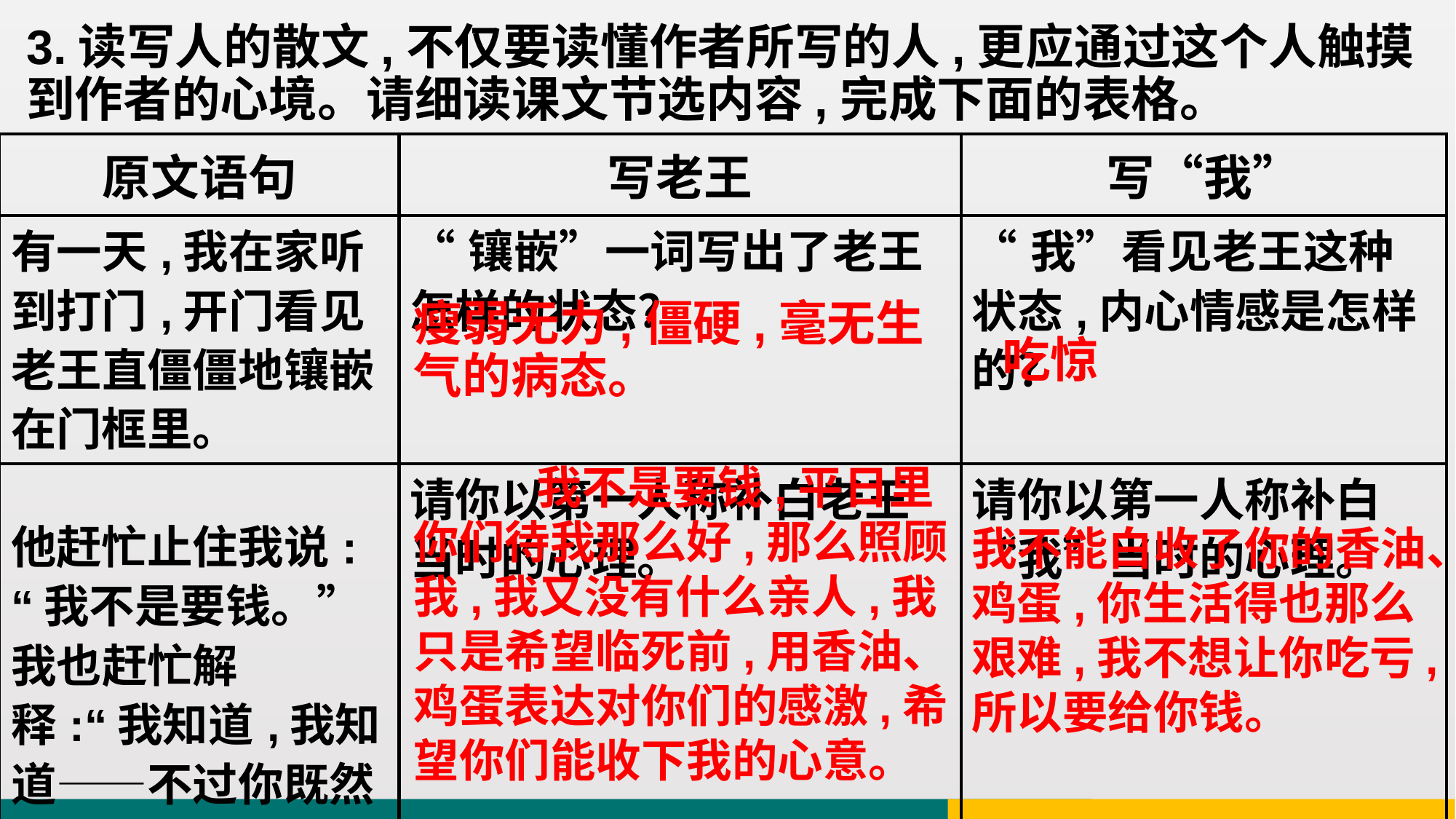

3.读写人的散文,不仅要读懂作者所写的人,更应通过这个人触摸到作者的心境。请细读课文节选内容,完成下面的表格。
| 原文语句 | 写老王 | 写“我” |
| --- | --- | --- |
| 有一天,我在家听到打门,开门看见老王直僵僵地镶嵌在门框里。 | “镶嵌”一词写出了老王怎样的状态？ | “我”看见老王这种状态,内心情感是怎样的？ |
| 他赶忙止住我说: “我不是要钱。” 我也赶忙解释:“我知道,我知道——不过你既然来了, 就免得托人捎了。” | 请你以第一人称补白老王当时的心理。 | 请你以第一人称补白“我”当时的心理。 |
瘦弱无力,僵硬,毫无生气的病态。
吃惊
          我不是要钱,平日里你们待我那么好,那么照顾我,我又没有什么亲人,我只是希望临死前,用香油、鸡蛋表达对你们的感激,希望你们能收下我的心意。
我不能白收了你的香油、鸡蛋,你生活得也那么艰难,我不想让你吃亏,所以要给你钱。